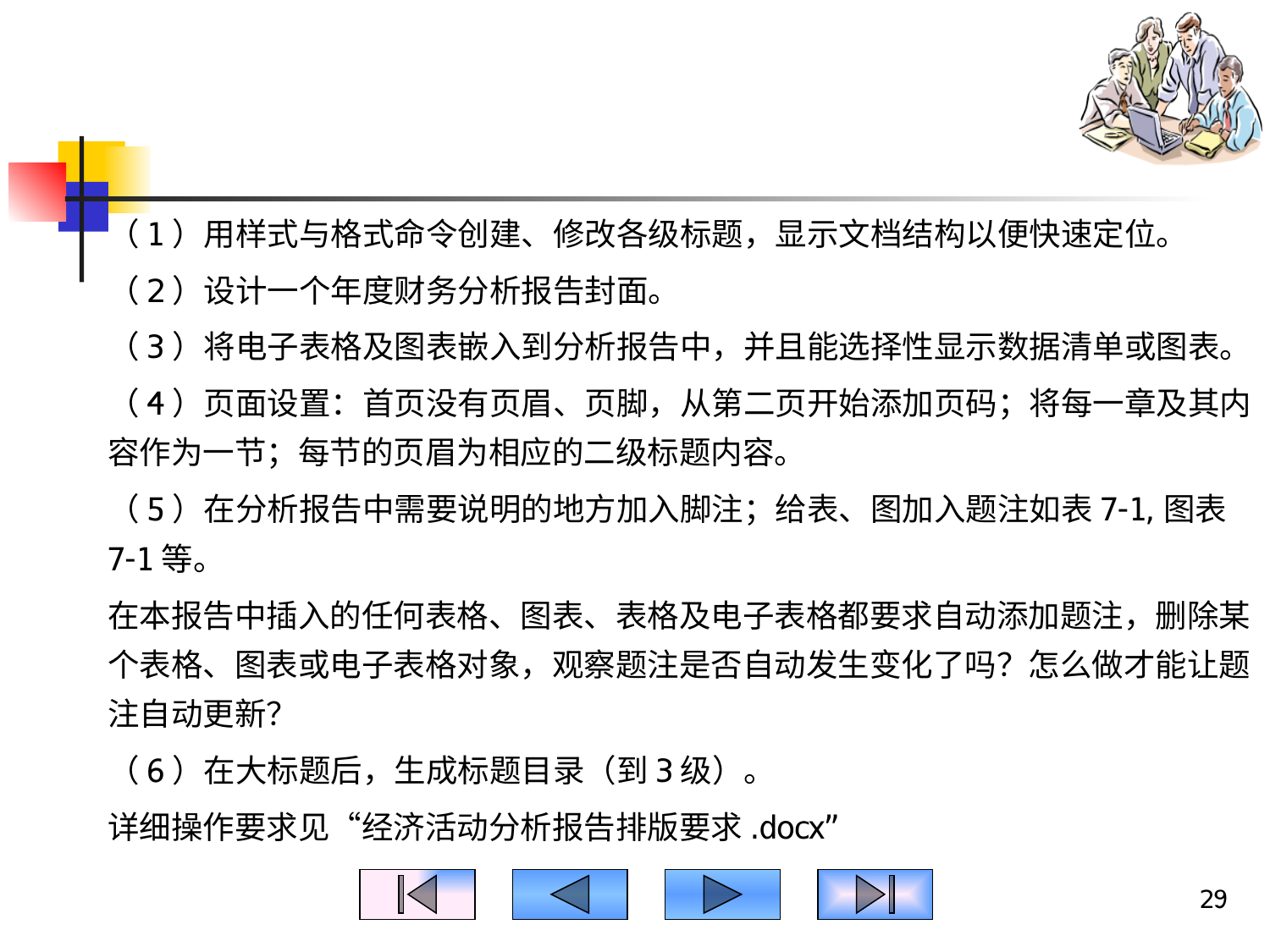

#
（1）用样式与格式命令创建、修改各级标题，显示文档结构以便快速定位。
（2）设计一个年度财务分析报告封面。
（3）将电子表格及图表嵌入到分析报告中，并且能选择性显示数据清单或图表。
（4）页面设置：首页没有页眉、页脚，从第二页开始添加页码；将每一章及其内容作为一节；每节的页眉为相应的二级标题内容。
（5）在分析报告中需要说明的地方加入脚注；给表、图加入题注如表7-1,图表7-1等。
在本报告中插入的任何表格、图表、表格及电子表格都要求自动添加题注，删除某个表格、图表或电子表格对象，观察题注是否自动发生变化了吗？怎么做才能让题注自动更新？
（6）在大标题后，生成标题目录（到3级）。
详细操作要求见“经济活动分析报告排版要求.docx”

29